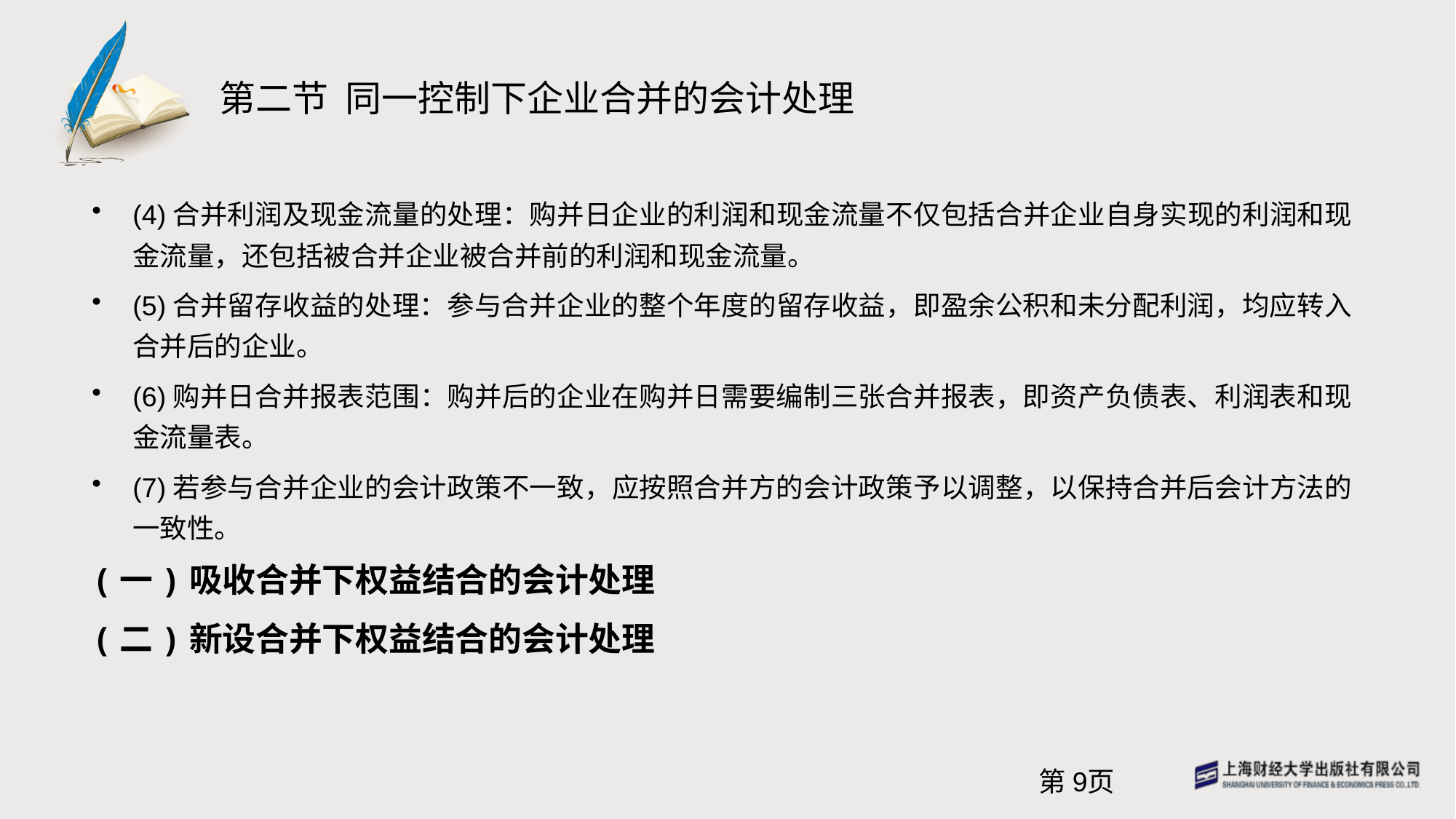

# 第二节  同一控制下企业合并的会计处理
(4)合并利润及现金流量的处理：购并日企业的利润和现金流量不仅包括合并企业自身实现的利润和现金流量，还包括被合并企业被合并前的利润和现金流量。
(5)合并留存收益的处理：参与合并企业的整个年度的留存收益，即盈余公积和未分配利润，均应转入合并后的企业。
(6)购并日合并报表范围：购并后的企业在购并日需要编制三张合并报表，即资产负债表、利润表和现金流量表。
(7)若参与合并企业的会计政策不一致，应按照合并方的会计政策予以调整，以保持合并后会计方法的一致性。
(一)吸收合并下权益结合的会计处理
(二)新设合并下权益结合的会计处理

9